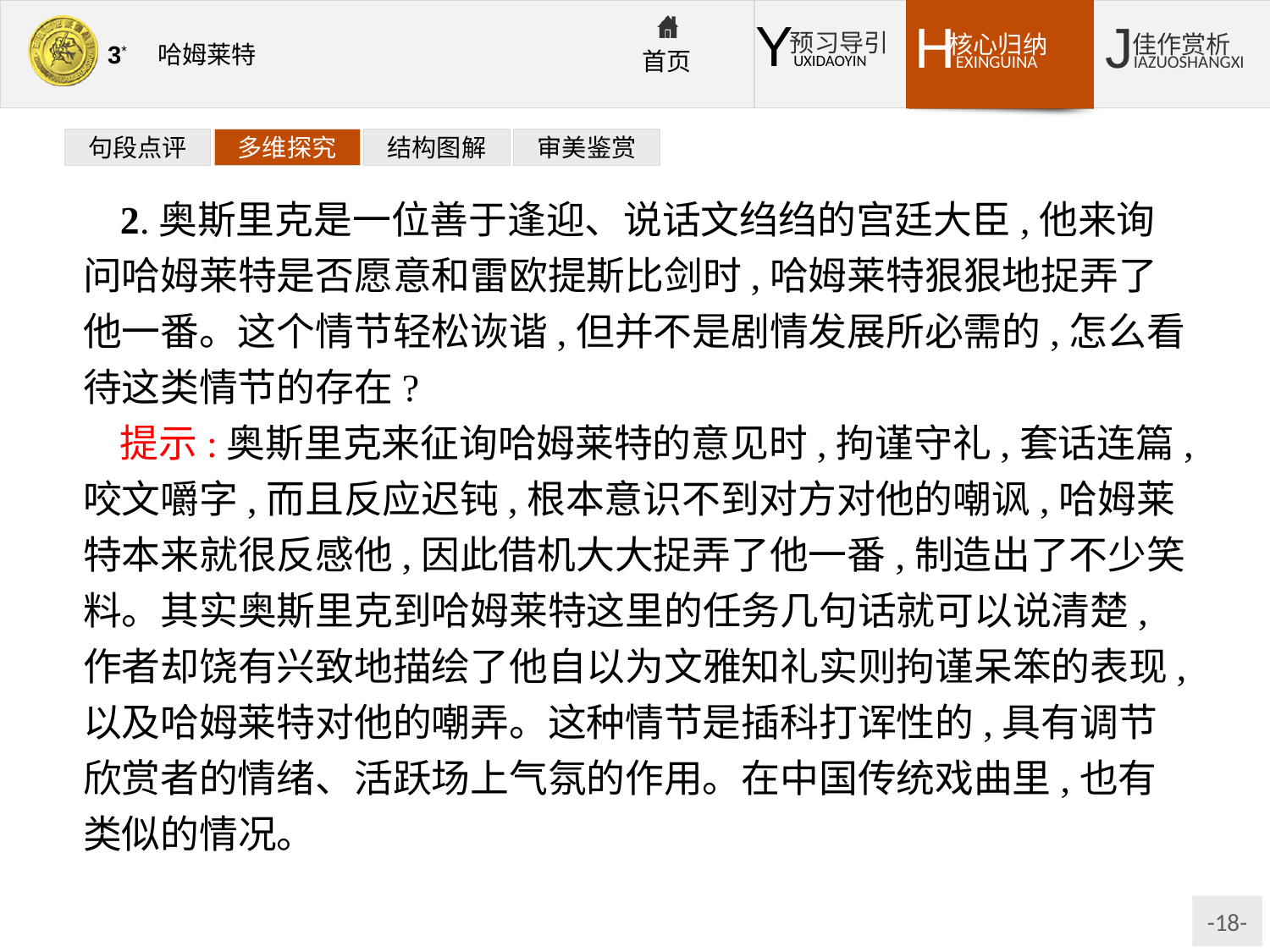

句段点评
多维探究
结构图解
审美鉴赏
2.奥斯里克是一位善于逢迎、说话文绉绉的宫廷大臣,他来询问哈姆莱特是否愿意和雷欧提斯比剑时,哈姆莱特狠狠地捉弄了他一番。这个情节轻松诙谐,但并不是剧情发展所必需的,怎么看待这类情节的存在?
提示:奥斯里克来征询哈姆莱特的意见时,拘谨守礼,套话连篇,咬文嚼字,而且反应迟钝,根本意识不到对方对他的嘲讽,哈姆莱特本来就很反感他,因此借机大大捉弄了他一番,制造出了不少笑料。其实奥斯里克到哈姆莱特这里的任务几句话就可以说清楚,作者却饶有兴致地描绘了他自以为文雅知礼实则拘谨呆笨的表现,以及哈姆莱特对他的嘲弄。这种情节是插科打诨性的,具有调节欣赏者的情绪、活跃场上气氛的作用。在中国传统戏曲里,也有类似的情况。